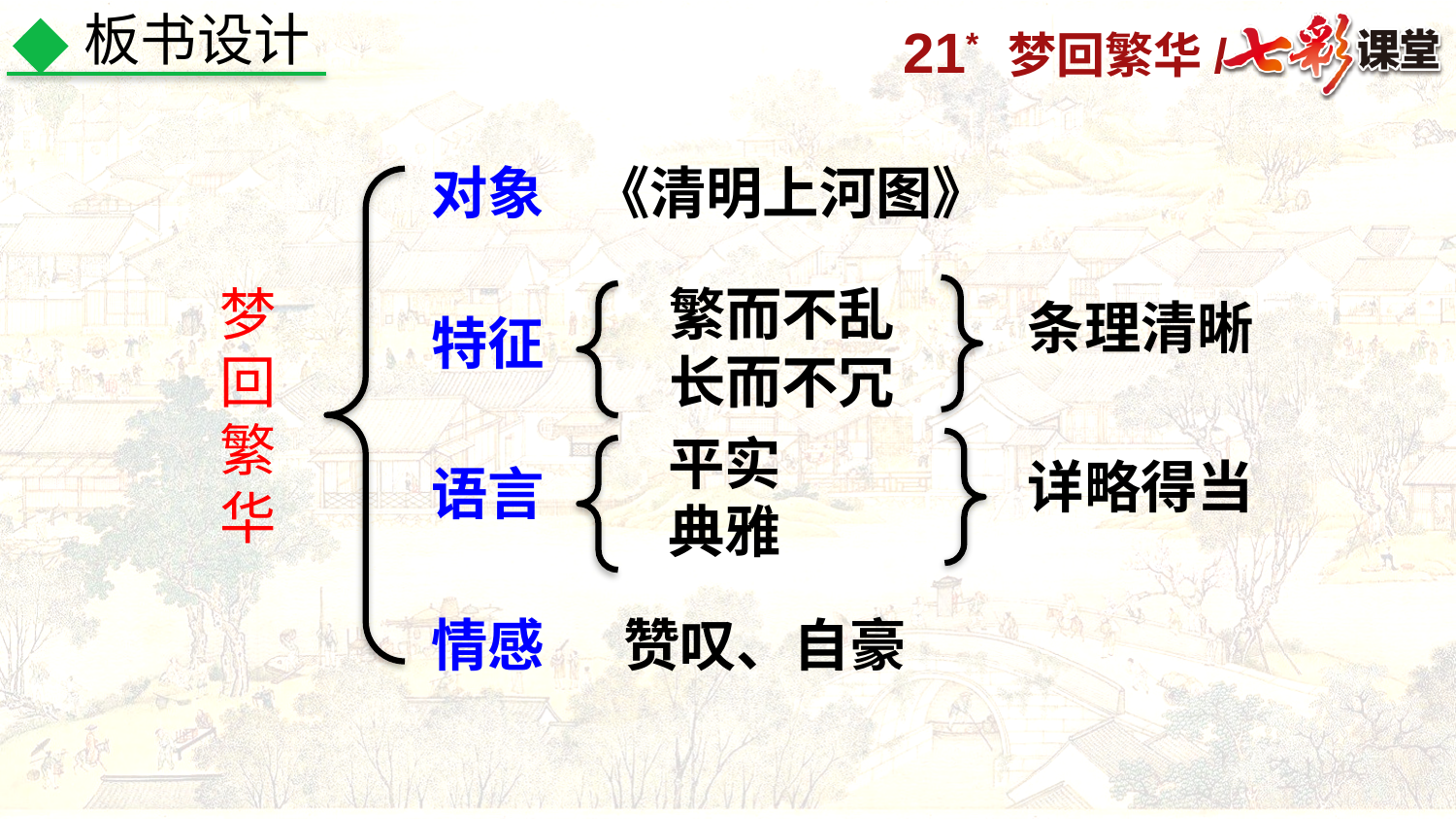

板书设计

对象
《清明上河图》

梦回繁华
繁而不乱
长而不冗

条理清晰
特征
平实
典雅

详略得当
语言
情感
赞叹、自豪